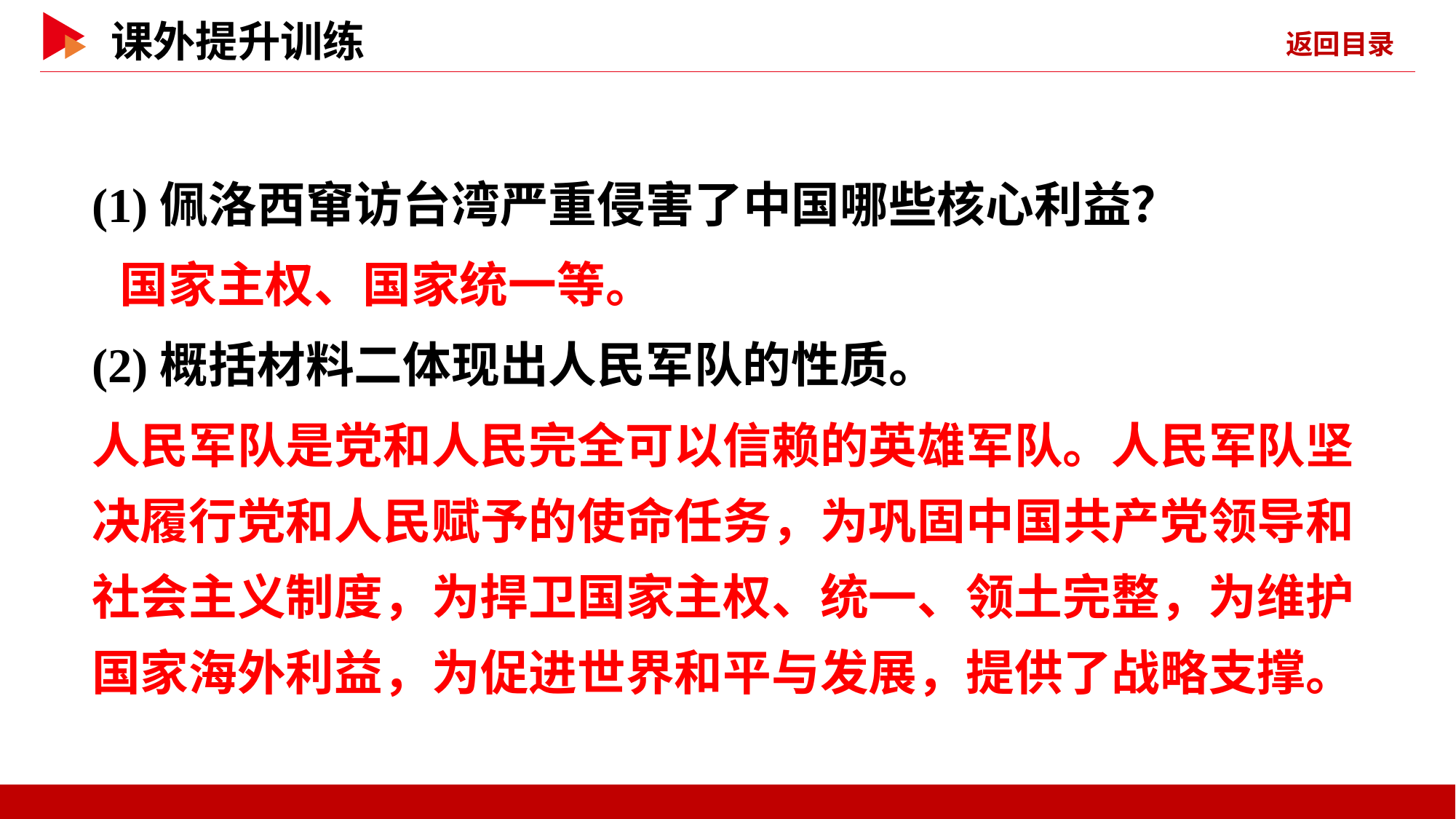

(1)佩洛西窜访台湾严重侵害了中国哪些核心利益？
国家主权、国家统一等。
(2)概括材料二体现出人民军队的性质。
人民军队是党和人民完全可以信赖的英雄军队。人民军队坚决履行党和人民赋予的使命任务，为巩固中国共产党领导和社会主义制度，为捍卫国家主权、统一、领土完整，为维护国家海外利益，为促进世界和平与发展，提供了战略支撑。